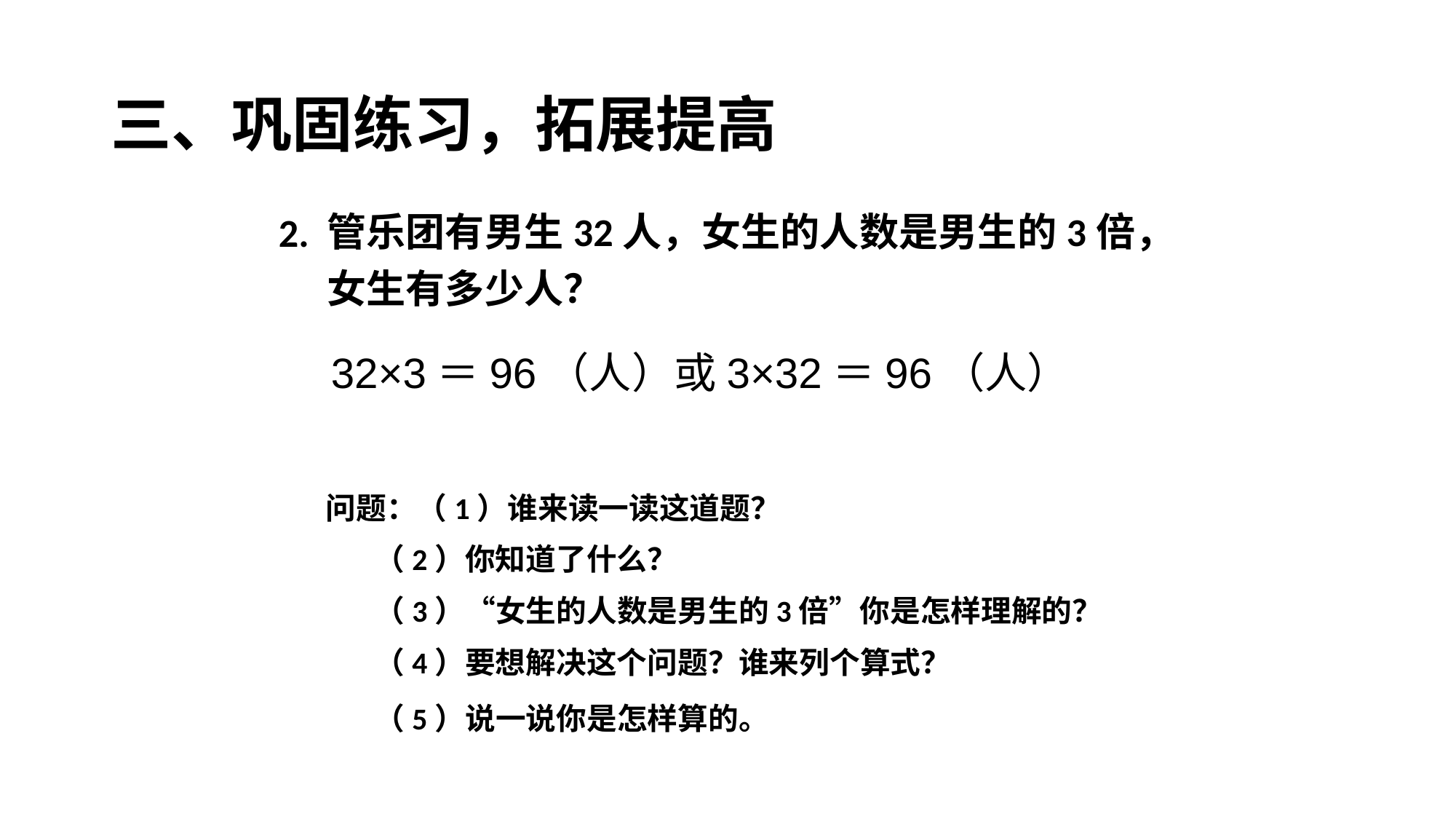

三、巩固练习，拓展提高
2.
管乐团有男生32人，女生的人数是男生的3倍，
女生有多少人？
32×3＝96（人）或3×32＝96（人）
问题：（1）谁来读一读这道题？
      （2）你知道了什么？
      （3）“女生的人数是男生的3倍”你是怎样理解的？
      （4）要想解决这个问题？谁来列个算式？
      （5）说一说你是怎样算的。